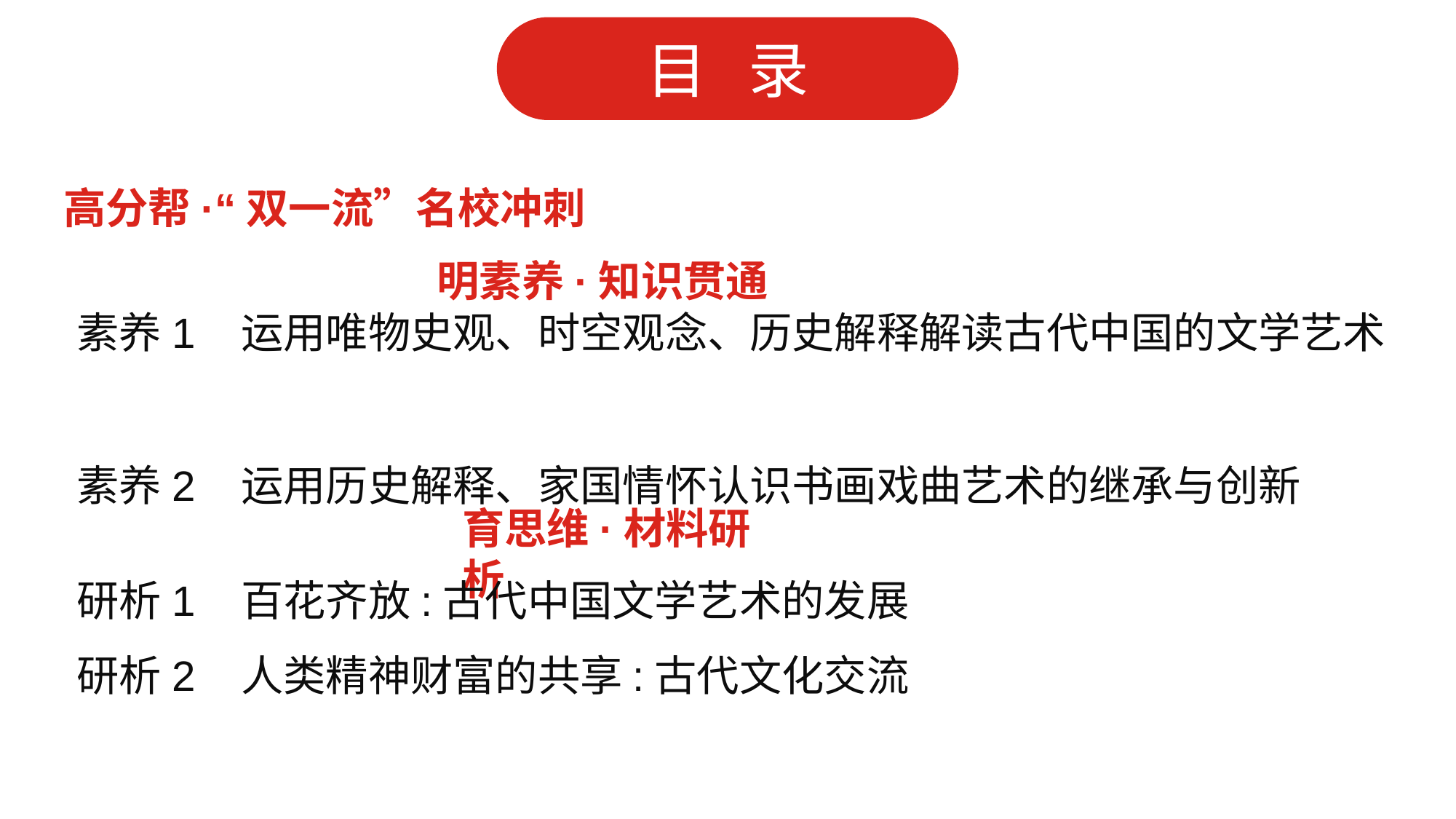

高分帮·“双一流”名校冲刺
明素养·知识贯通

素养1   运用唯物史观、时空观念、历史解释解读古代中国的文学艺术
素养2   运用历史解释、家国情怀认识书画戏曲艺术的继承与创新

育思维·材料研析

研析1   百花齐放:古代中国文学艺术的发展

研析2   人类精神财富的共享:古代文化交流